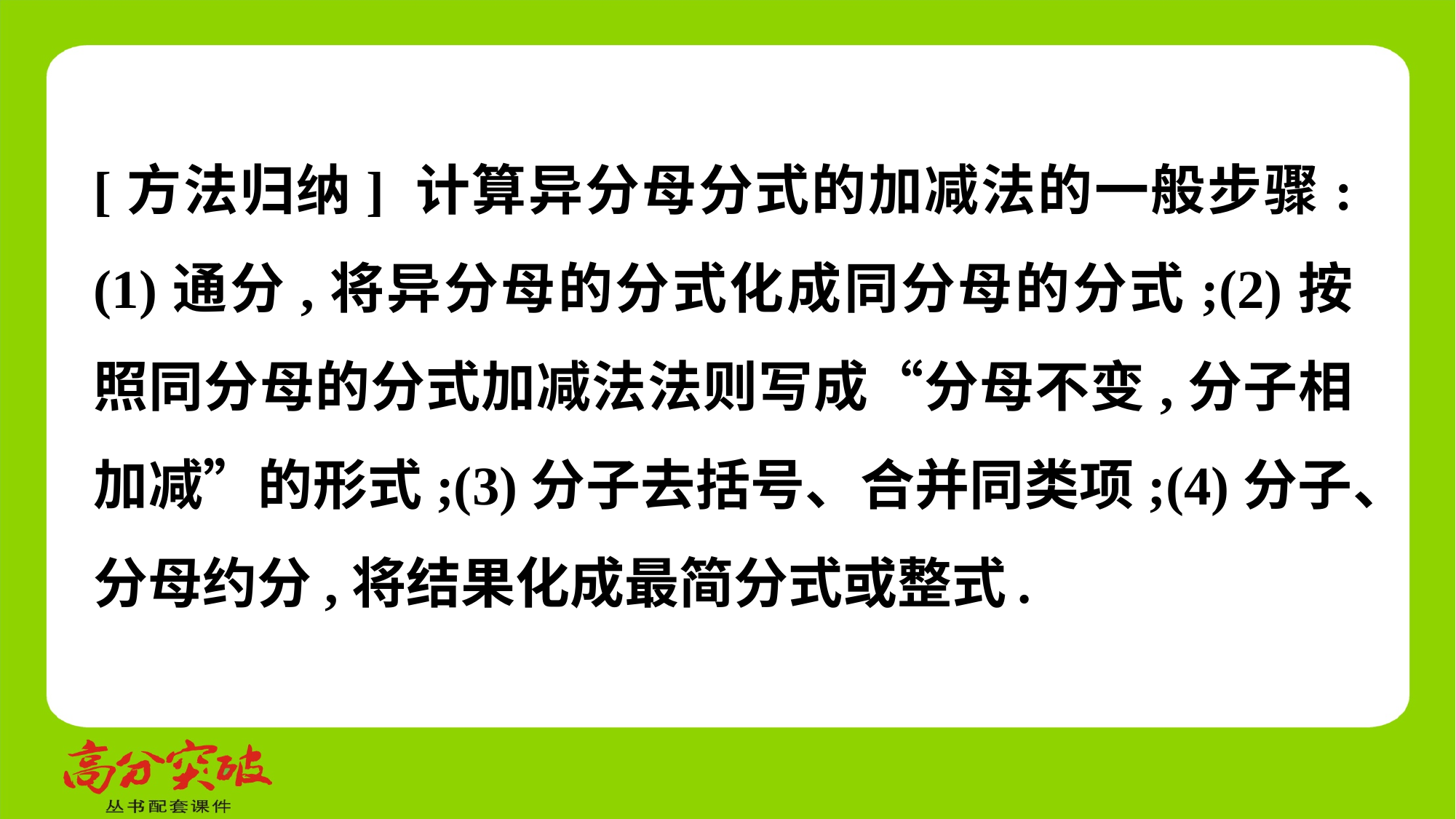

[方法归纳] 计算异分母分式的加减法的一般步骤:(1)通分,将异分母的分式化成同分母的分式;(2)按照同分母的分式加减法法则写成“分母不变,分子相加减”的形式;(3)分子去括号、合并同类项;(4)分子、分母约分,将结果化成最简分式或整式.